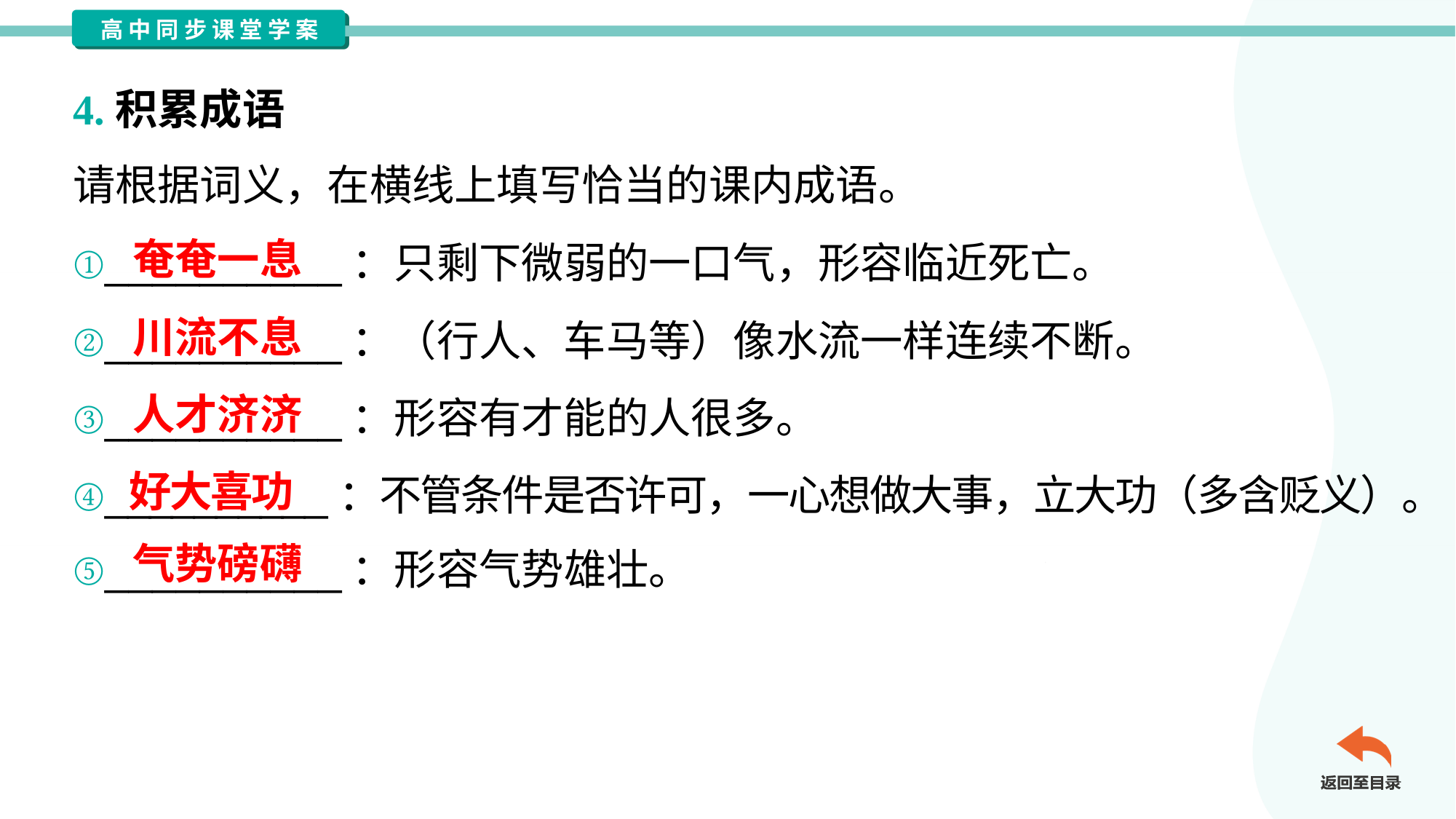

4.积累成语
请根据词义，在横线上填写恰当的课内成语。
奄奄一息
①__________：只剩下微弱的一口气，形容临近死亡。
②__________：（行人、车马等）像水流一样连续不断。
③__________：形容有才能的人很多。
④__________：不管条件是否许可，一心想做大事，立大功（多含贬义）。
⑤__________：形容气势雄壮。
川流不息
人才济济
好大喜功
气势磅礴